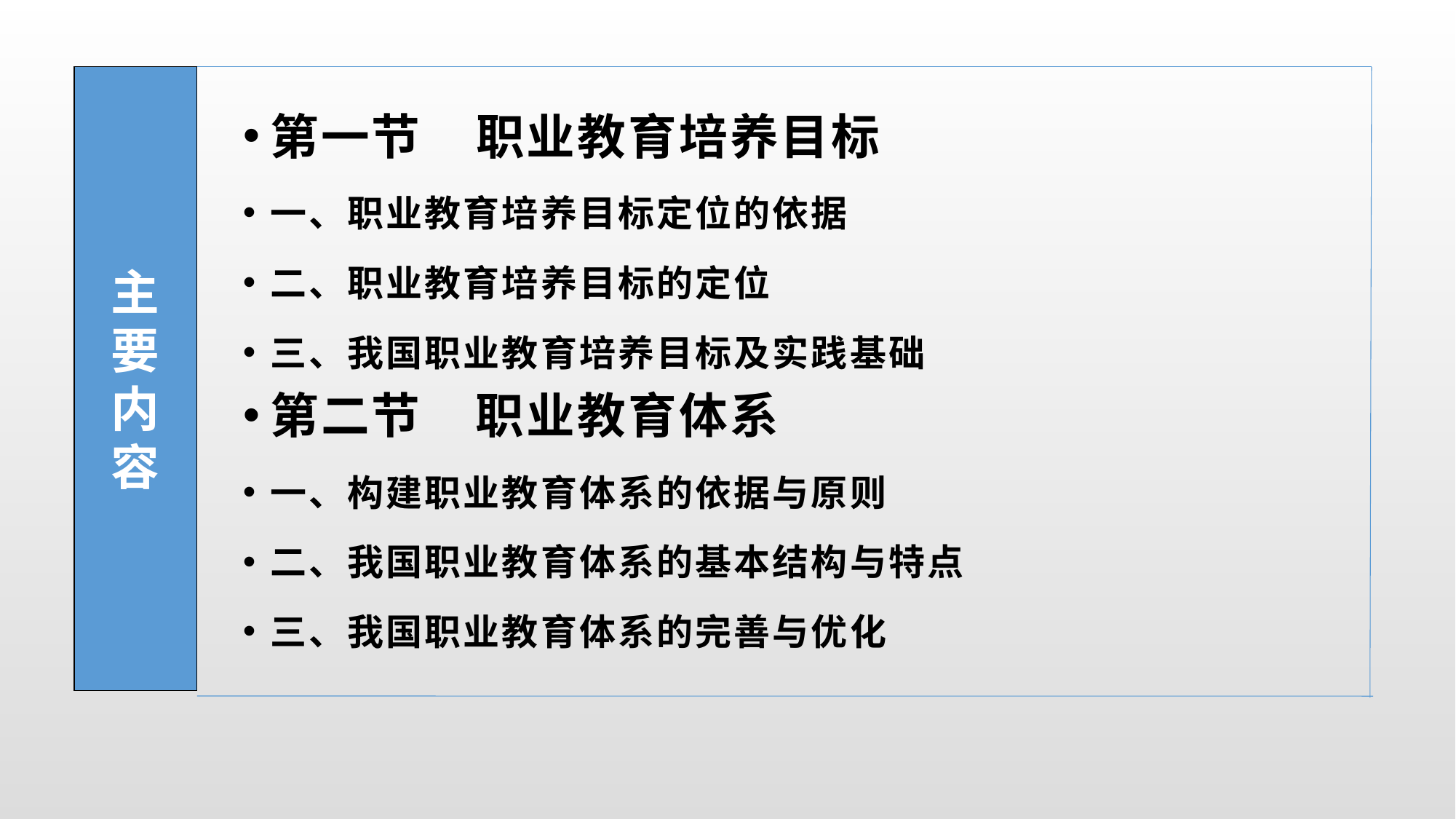

主
要
内
容
第一节    职业教育培养目标
一、职业教育培养目标定位的依据
二、职业教育培养目标的定位
三、我国职业教育培养目标及实践基础
第二节    职业教育体系
一、构建职业教育体系的依据与原则
二、我国职业教育体系的基本结构与特点
三、我国职业教育体系的完善与优化